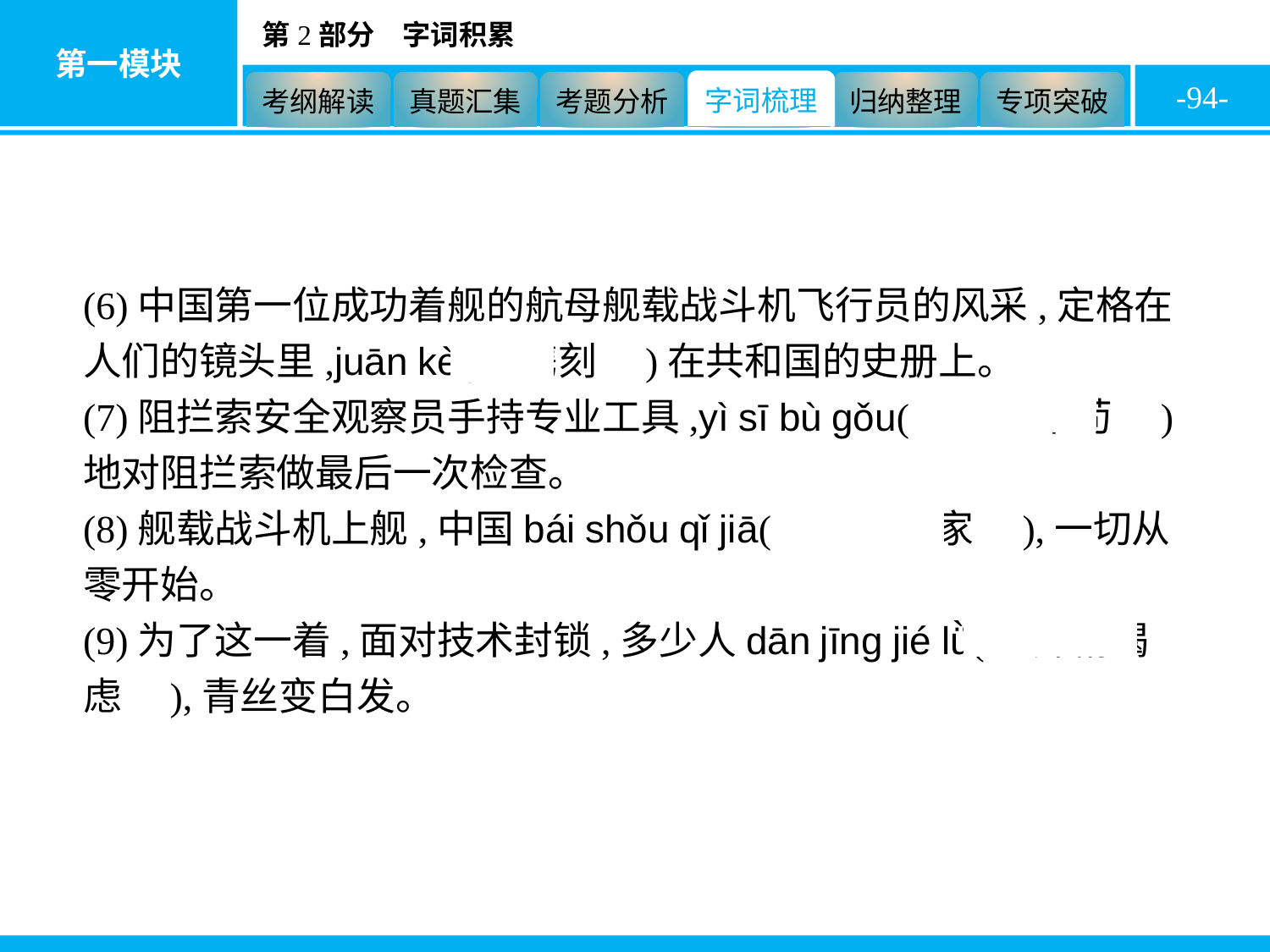

-94-
(6)中国第一位成功着舰的航母舰载战斗机飞行员的风采,定格在人们的镜头里,juān kè(　镌刻　)在共和国的史册上。
(7)阻拦索安全观察员手持专业工具,yì sī bù gǒu(　一丝不苟　)地对阻拦索做最后一次检查。
(8)舰载战斗机上舰,中国bái shǒu qǐ jiā(　白手起家　),一切从零开始。
(9)为了这一着,面对技术封锁,多少人dān jīng jié lǜ(　殚精竭虑　),青丝变白发。